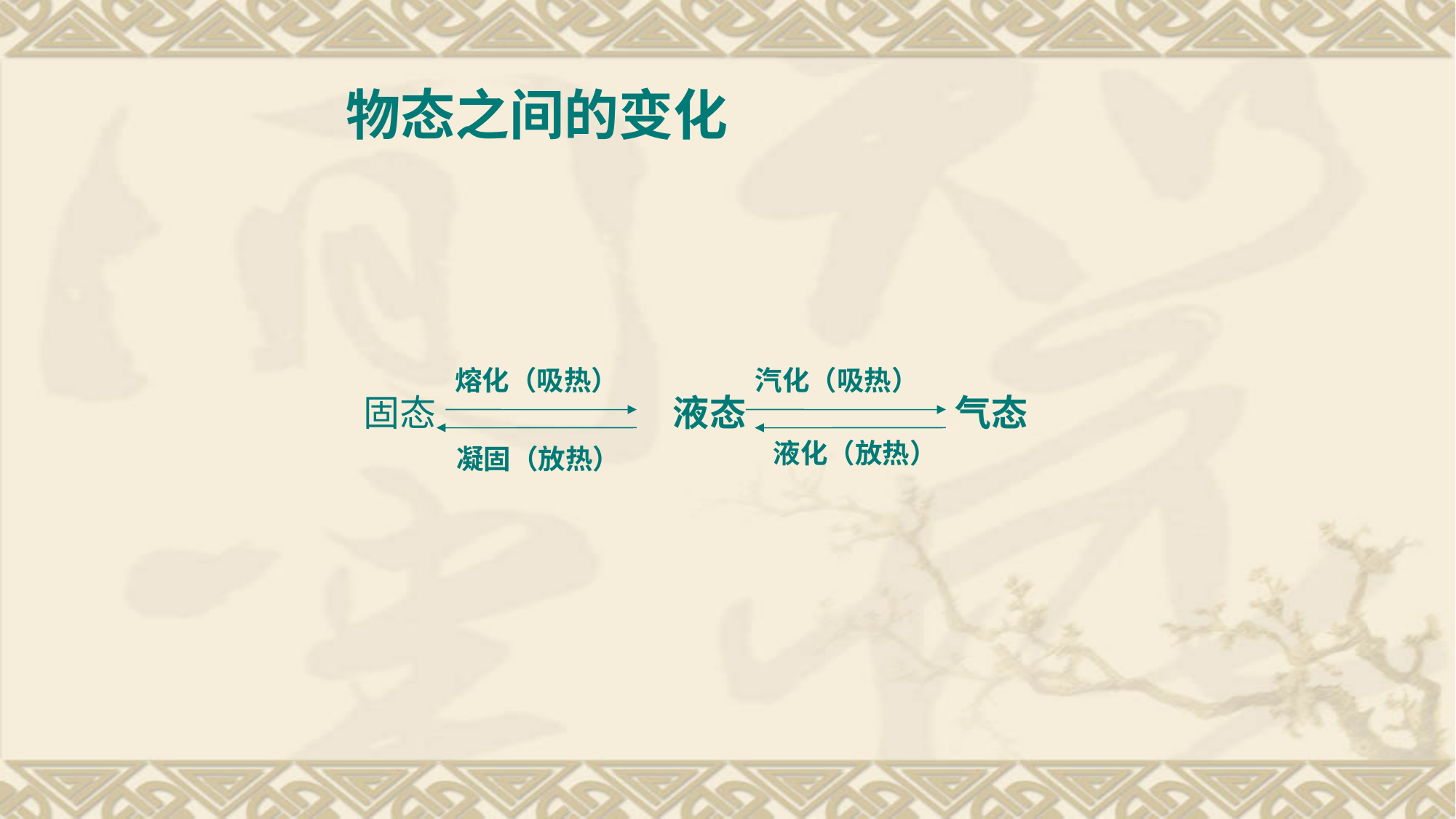

物态之间的变化
熔化（吸热）
汽化（吸热）
固态
液态
气态

液化（放热）
凝固（放热）